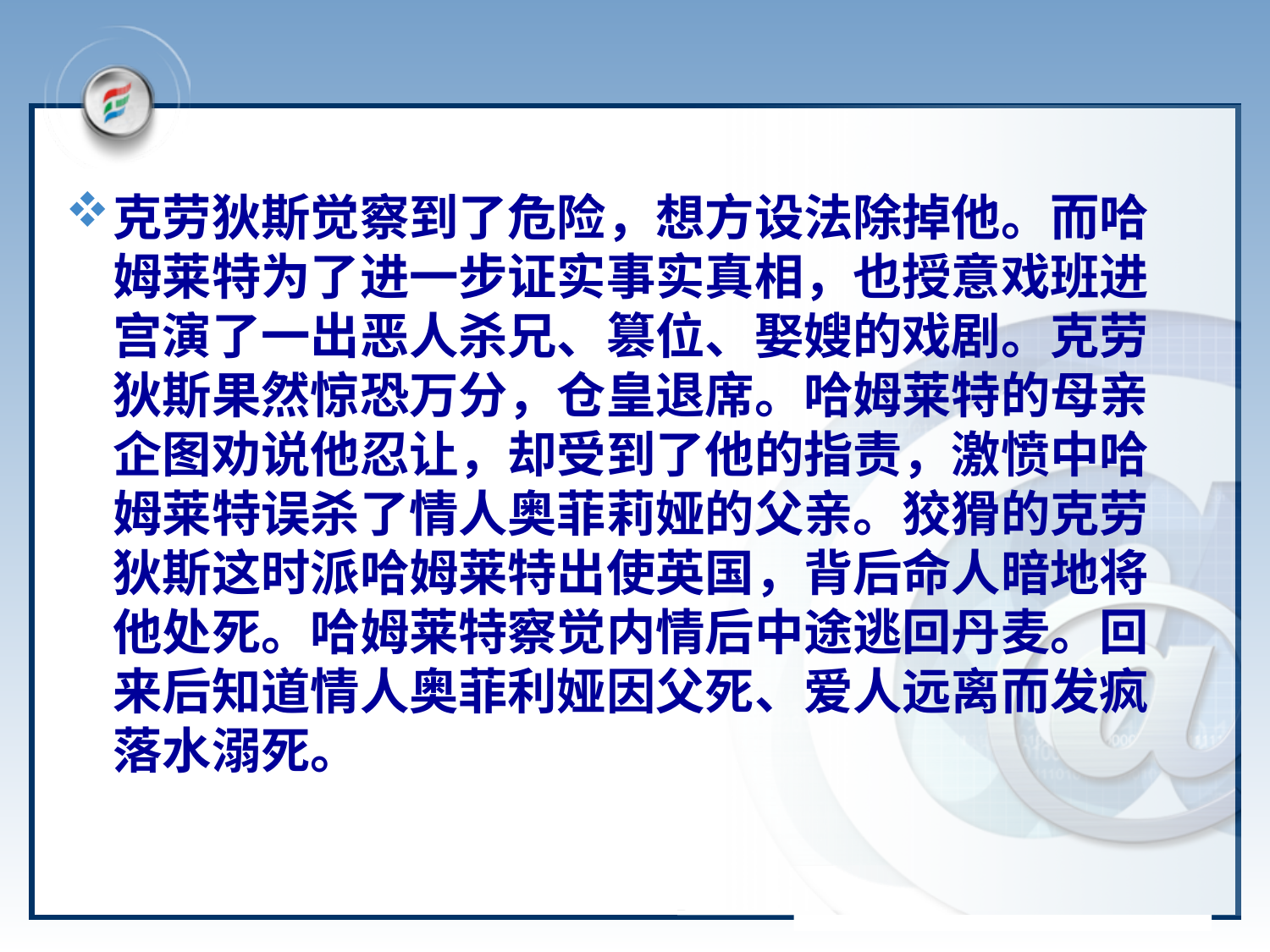

克劳狄斯觉察到了危险，想方设法除掉他。而哈姆莱特为了进一步证实事实真相，也授意戏班进宫演了一出恶人杀兄、篡位、娶嫂的戏剧。克劳狄斯果然惊恐万分，仓皇退席。哈姆莱特的母亲企图劝说他忍让，却受到了他的指责，激愤中哈姆莱特误杀了情人奥菲莉娅的父亲。狡猾的克劳狄斯这时派哈姆莱特出使英国，背后命人暗地将他处死。哈姆莱特察觉内情后中途逃回丹麦。回来后知道情人奥菲利娅因父死、爱人远离而发疯落水溺死。